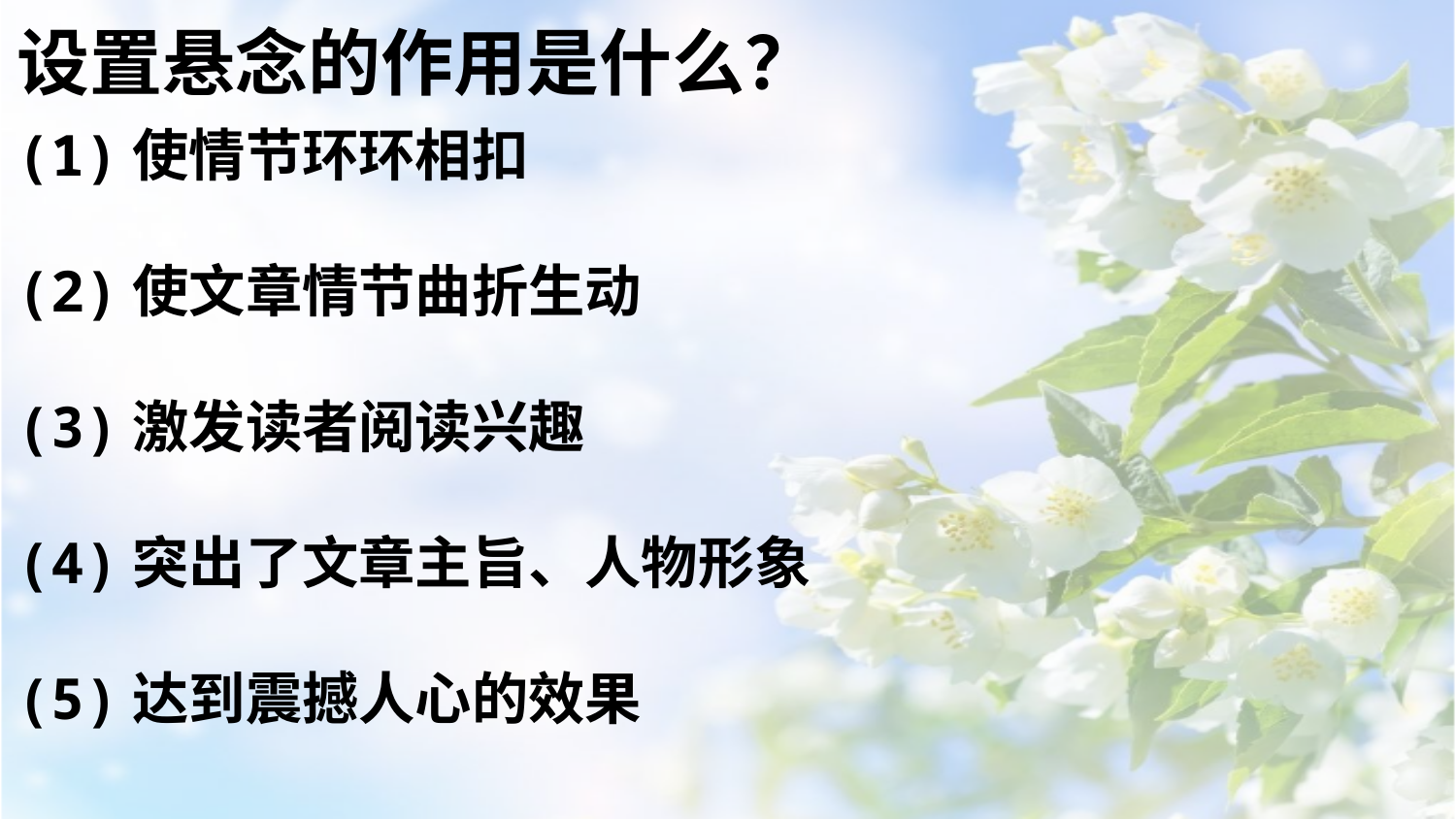

设置悬念的作用是什么？
(1)使情节环环相扣

(2)使文章情节曲折生动

(3)激发读者阅读兴趣

(4)突出了文章主旨、人物形象

(5)达到震撼人心的效果